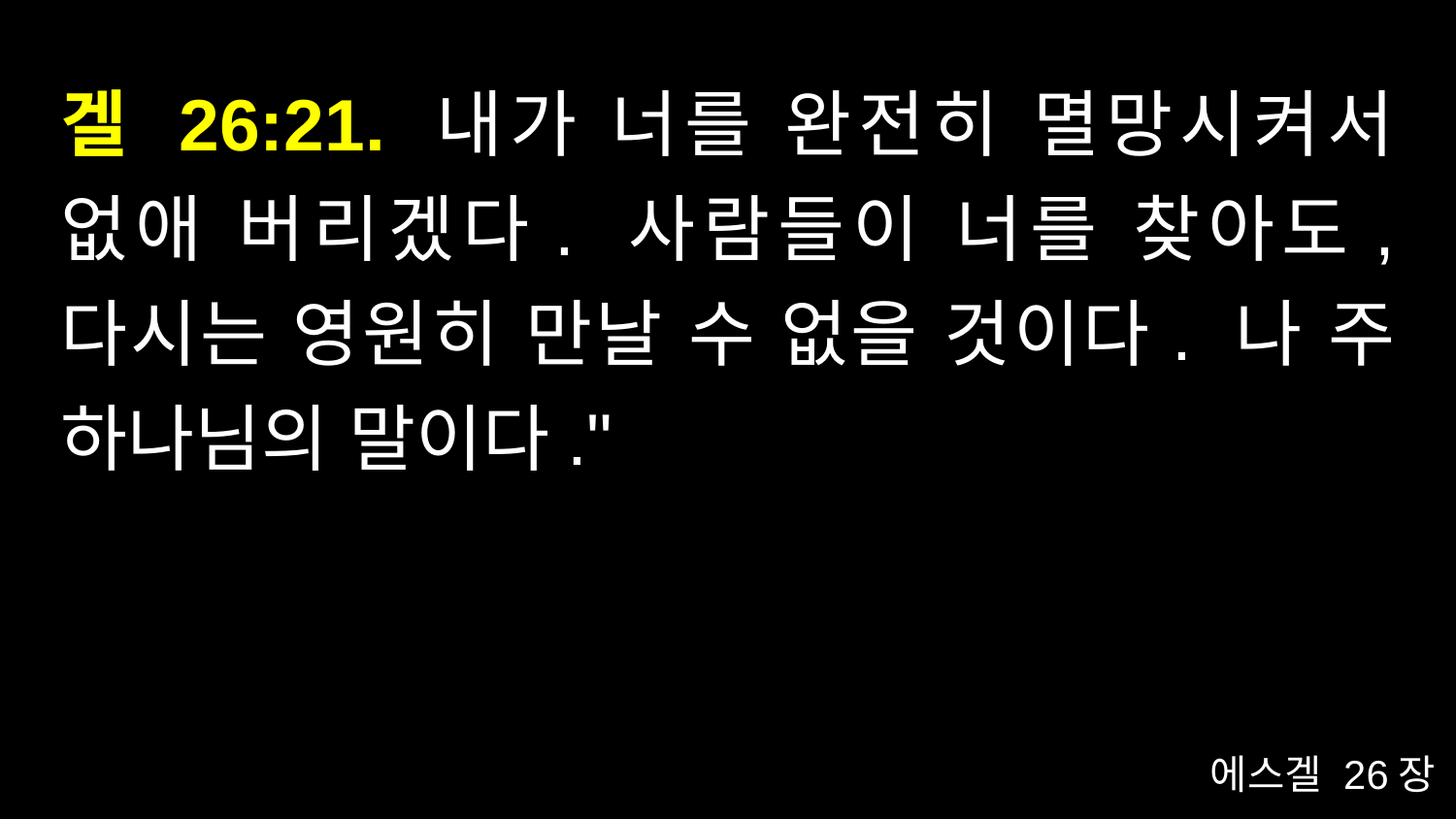

# 겔 26:21. 내가 너를 완전히 멸망시켜서 없애 버리겠다. 사람들이 너를 찾아도, 다시는 영원히 만날 수 없을 것이다. 나 주 하나님의 말이다."
에스겔 26장